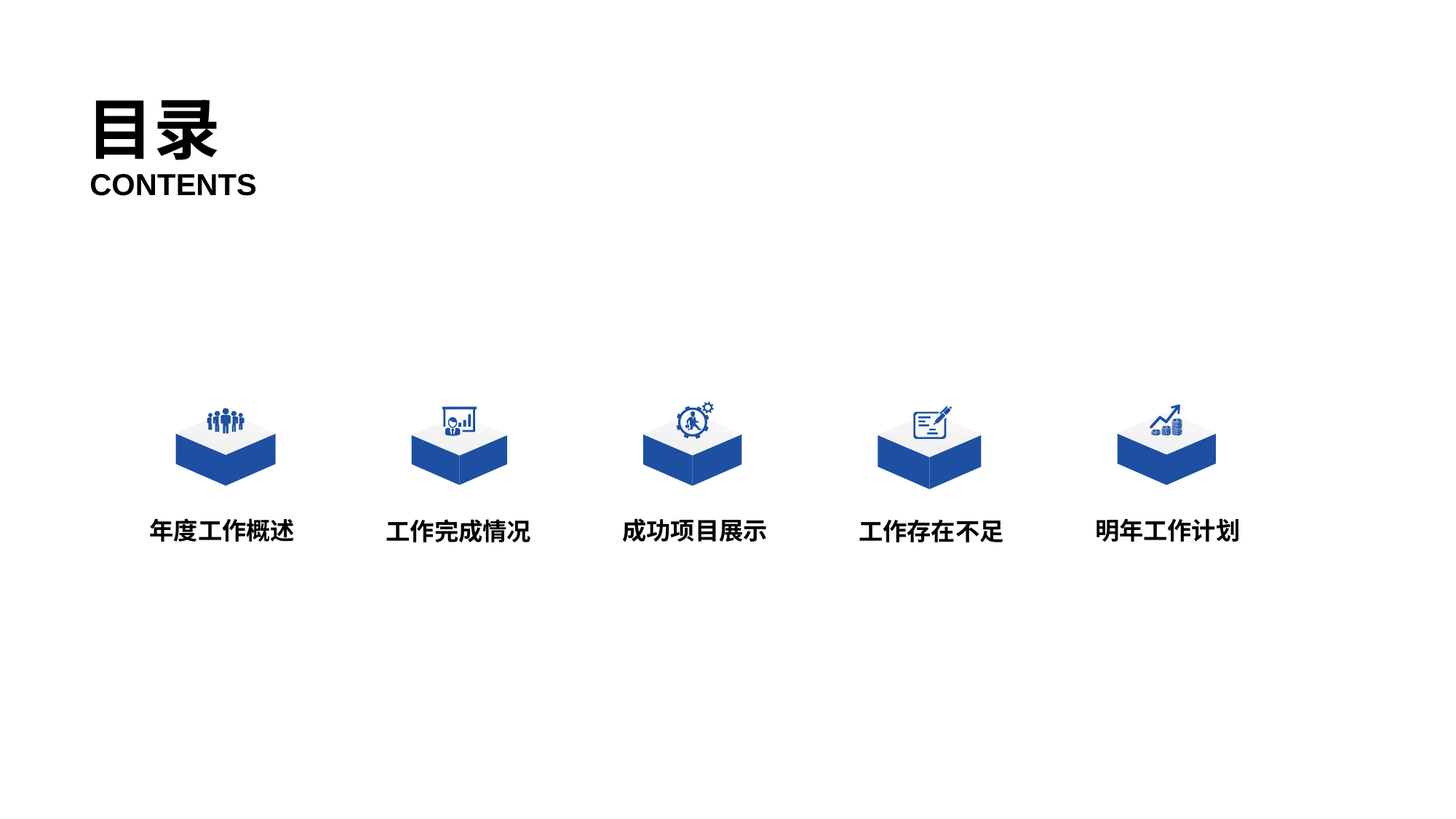

目录
CONTENTS

年度工作概述
成功项目展示
明年工作计划
工作完成情况
工作存在不足